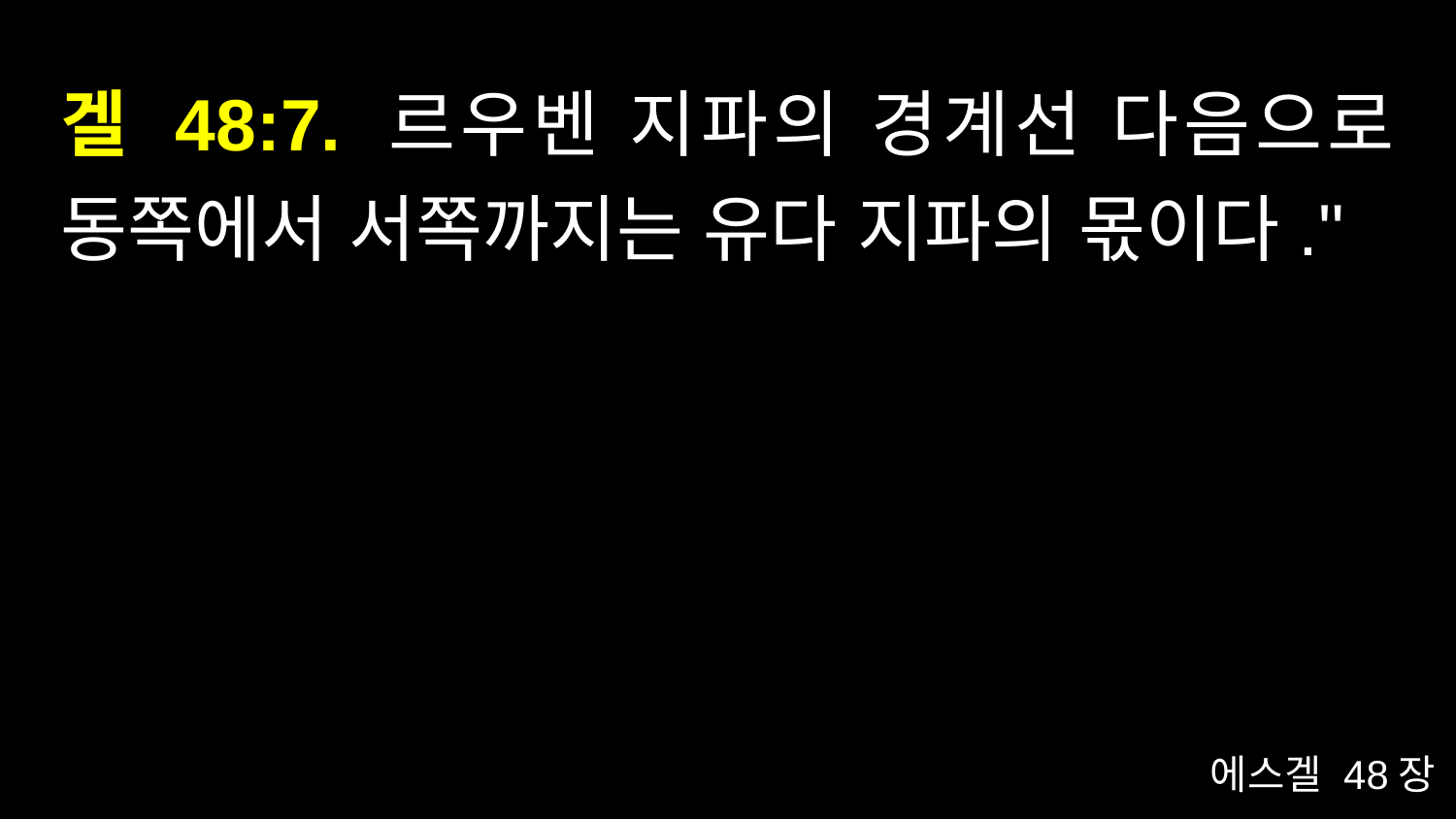

# 겔 48:7. 르우벤 지파의 경계선 다음으로 동쪽에서 서쪽까지는 유다 지파의 몫이다."
에스겔 48장